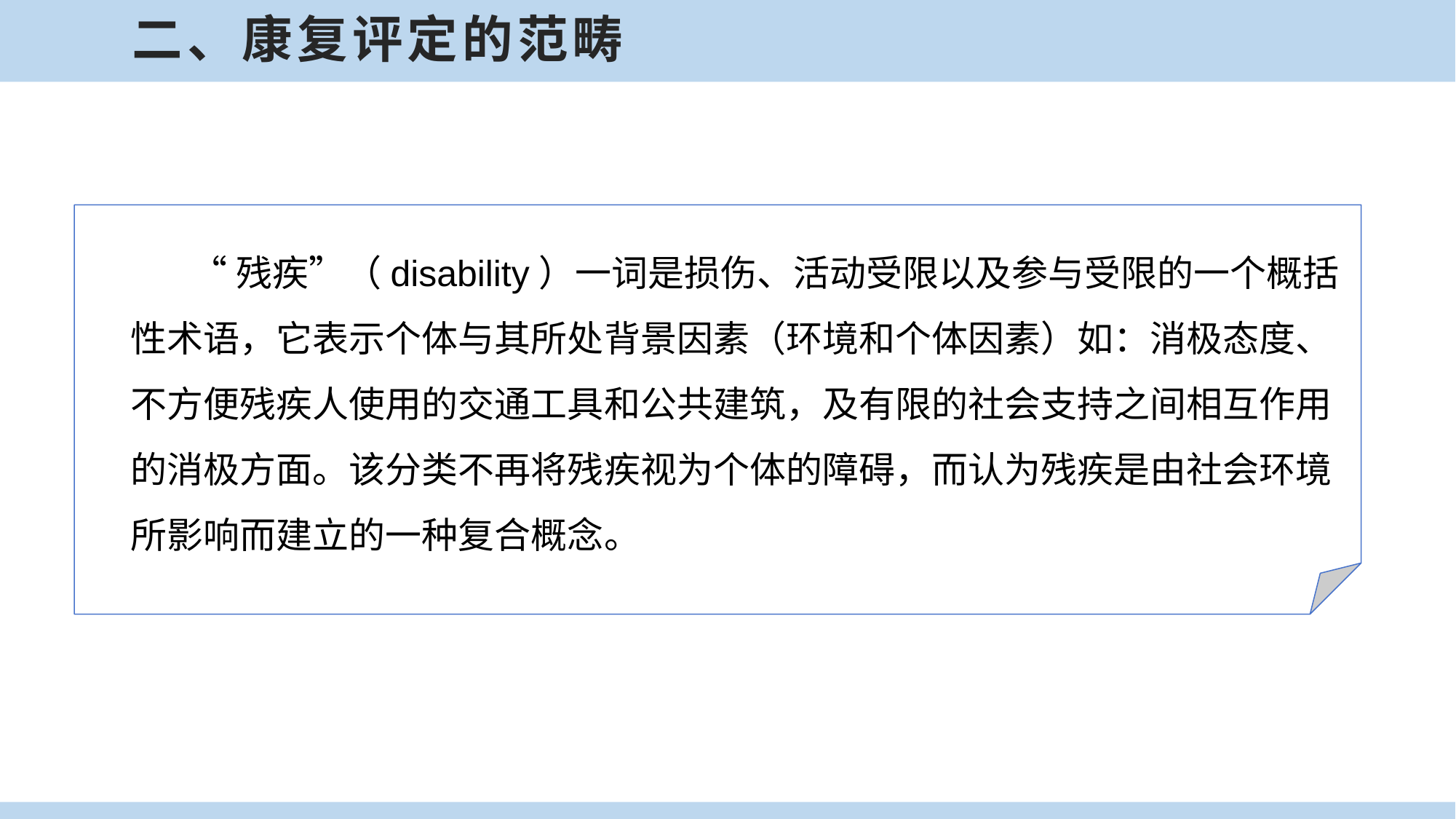

二、康复评定的范畴

“残疾”（disability）一词是损伤、活动受限以及参与受限的一个概括性术语，它表示个体与其所处背景因素（环境和个体因素）如：消极态度、不方便残疾人使用的交通工具和公共建筑，及有限的社会支持之间相互作用的消极方面。该分类不再将残疾视为个体的障碍，而认为残疾是由社会环境所影响而建立的一种复合概念。